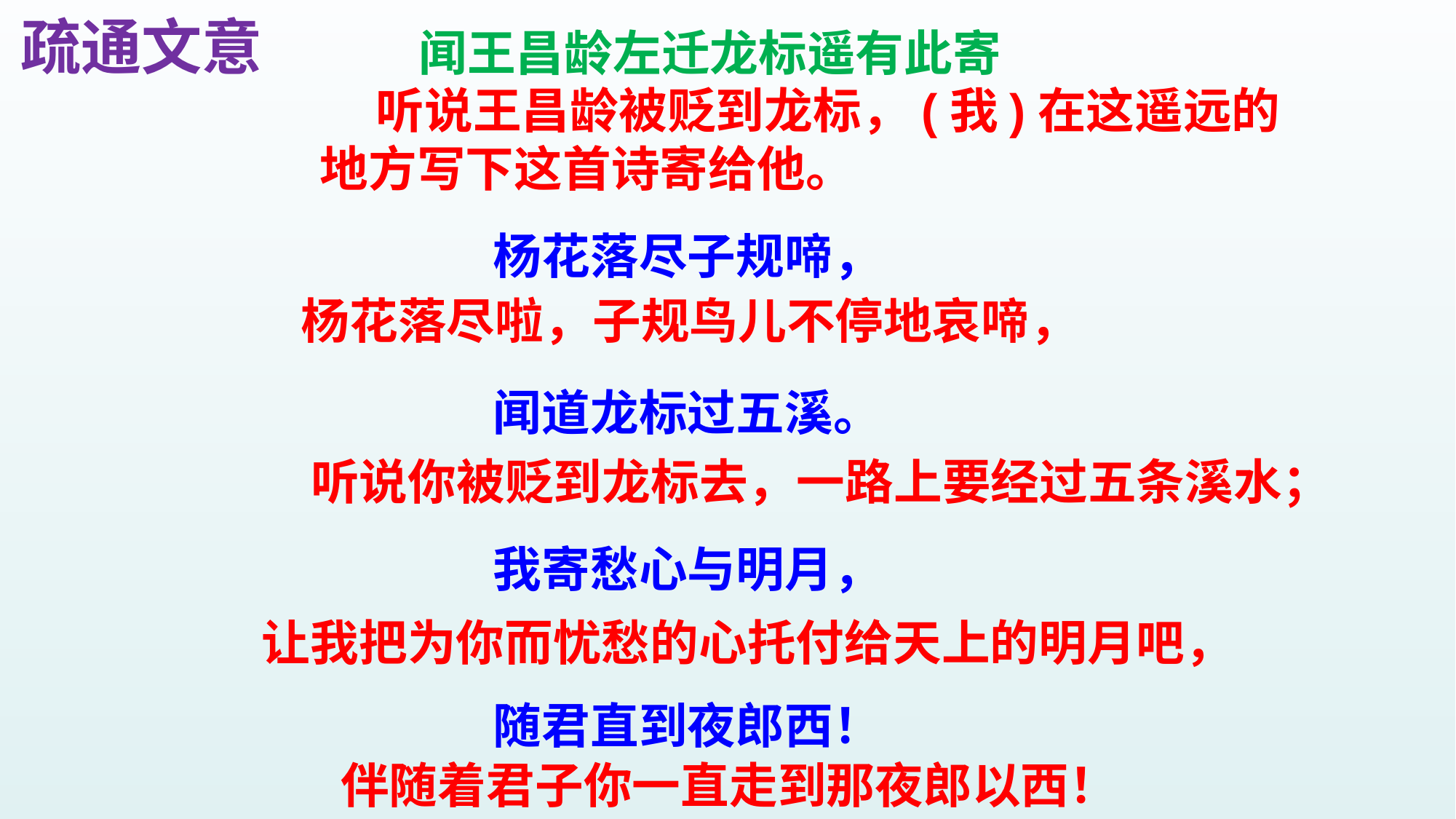

疏通文意
闻王昌龄左迁龙标遥有此寄
    听说王昌龄被贬到龙标，(我)在这遥远的地方写下这首诗寄给他。
杨花落尽子规啼，

闻道龙标过五溪。

我寄愁心与明月，

随君直到夜郎西！
杨花落尽啦，子规鸟儿不停地哀啼，
  听说你被贬到龙标去，一路上要经过五条溪水；
让我把为你而忧愁的心托付给天上的明月吧，
伴随着君子你一直走到那夜郎以西！